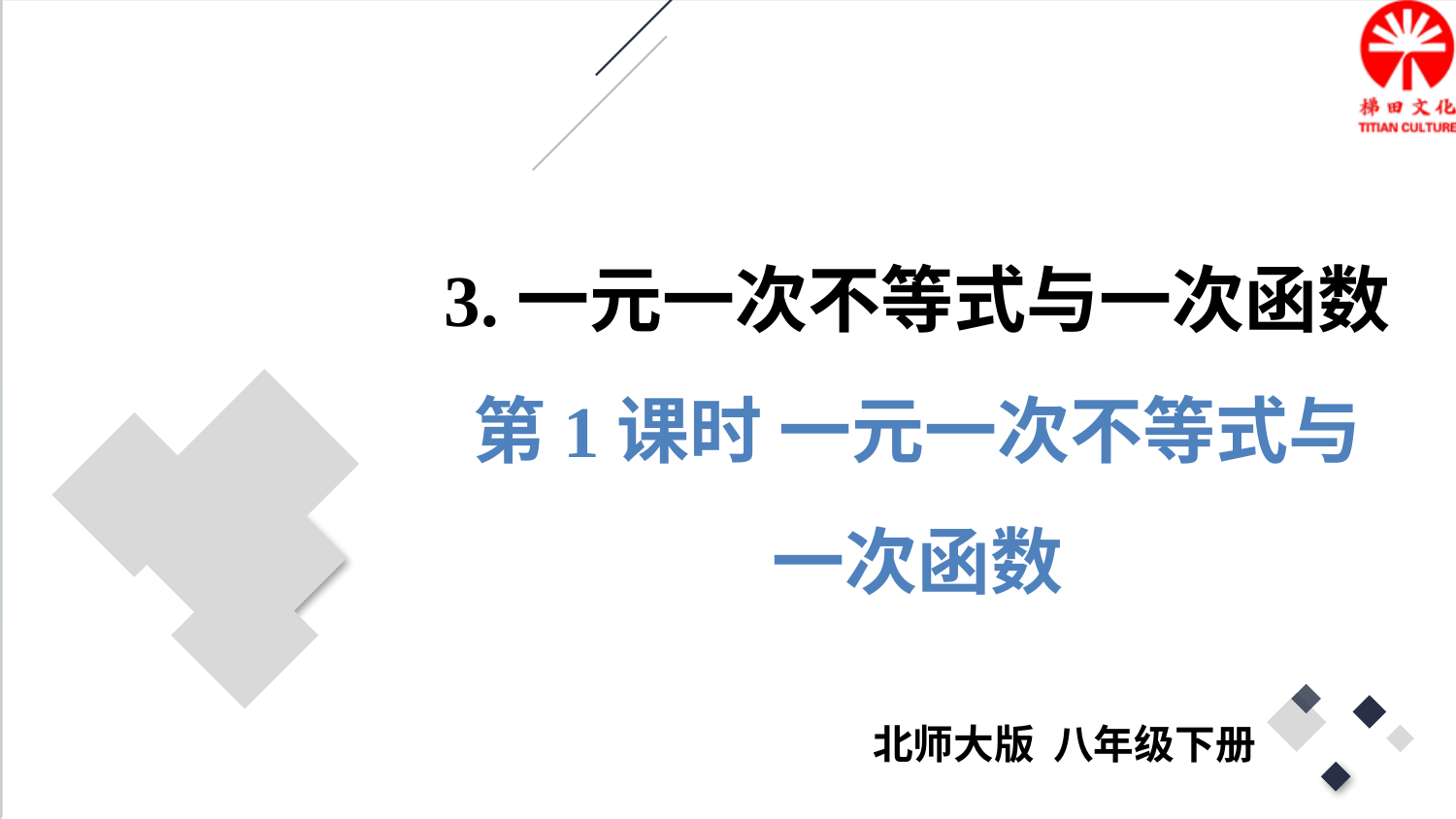

3.一元一次不等式与一次函数
第1课时 一元一次不等式与
一次函数
北师大版  八年级下册